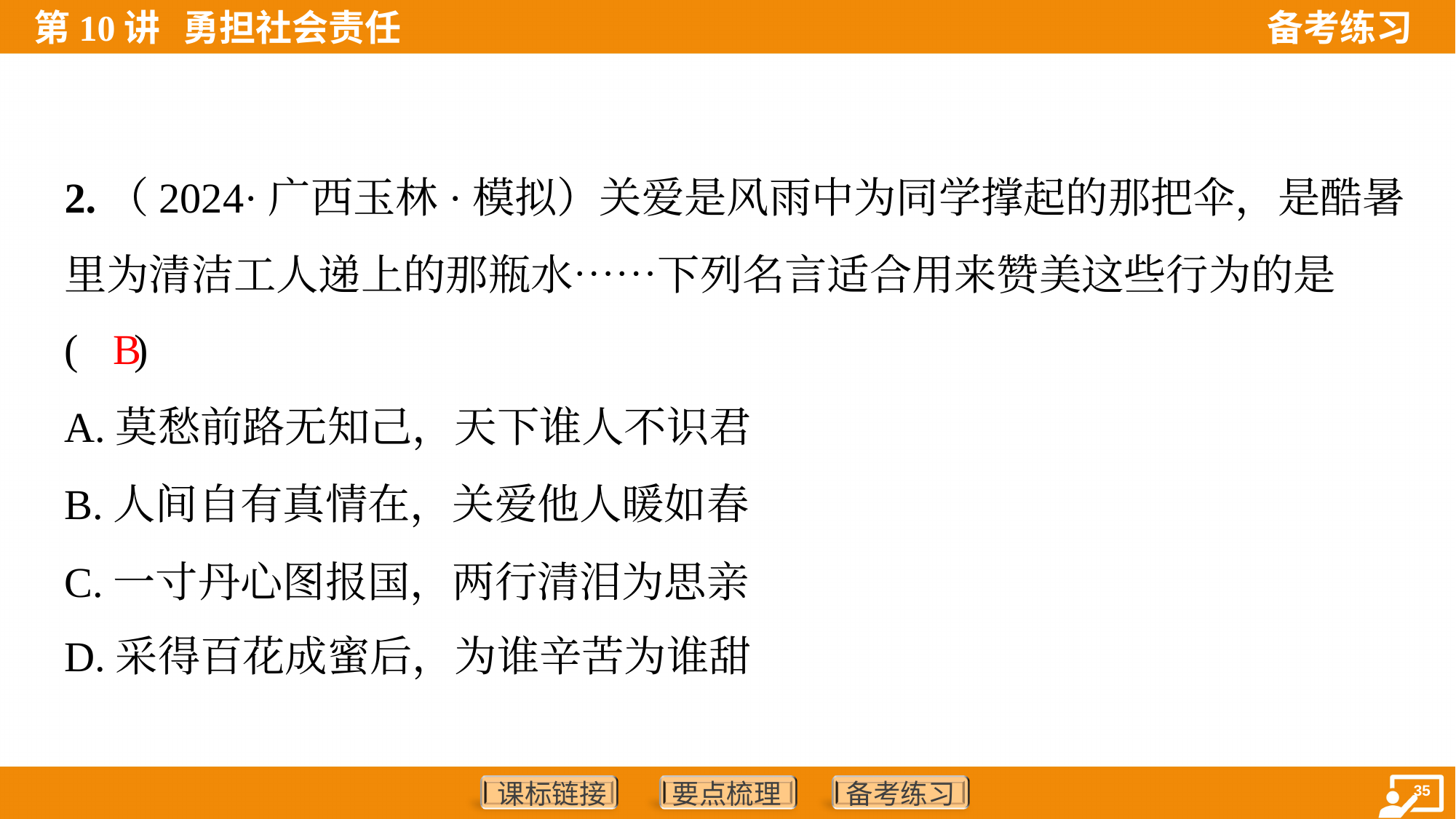

2.（2024·广西玉林·模拟）关爱是风雨中为同学撑起的那把伞，是酷暑
里为清洁工人递上的那瓶水……下列名言适合用来赞美这些行为的是
(     )
B
A.莫愁前路无知己，天下谁人不识君
B.人间自有真情在，关爱他人暖如春
C.一寸丹心图报国，两行清泪为思亲
D.采得百花成蜜后，为谁辛苦为谁甜